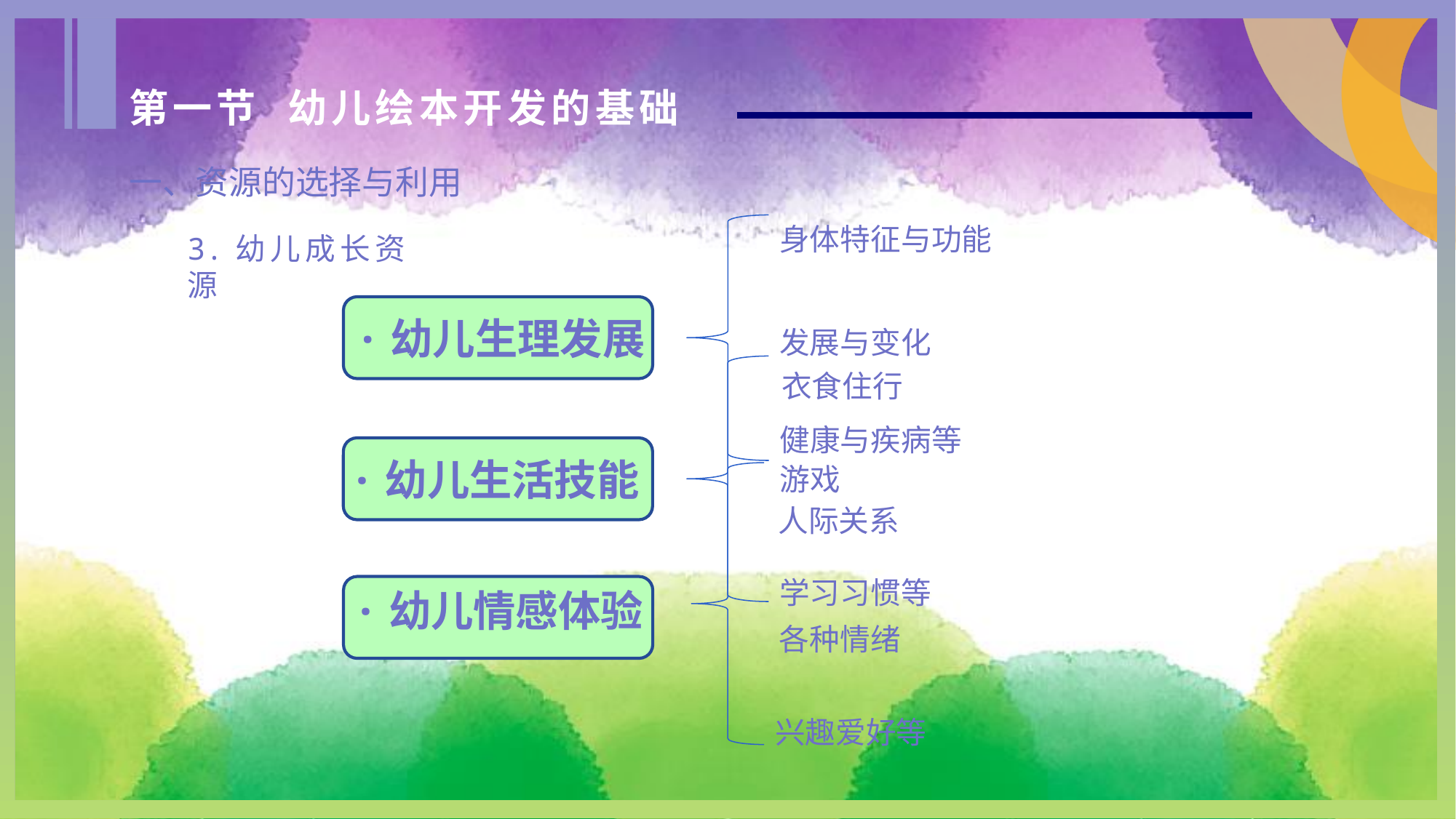

第一节  幼儿绘本开发的基础
一、资源的选择与利用

身体特征与功能
发展与变化
健康与疾病等
3.幼儿成长资源

 ·幼儿生理发展

衣食住行
游戏
学习习惯等

 ·幼儿生活技能

人际关系
各种情绪
兴趣爱好等

·幼儿情感体验